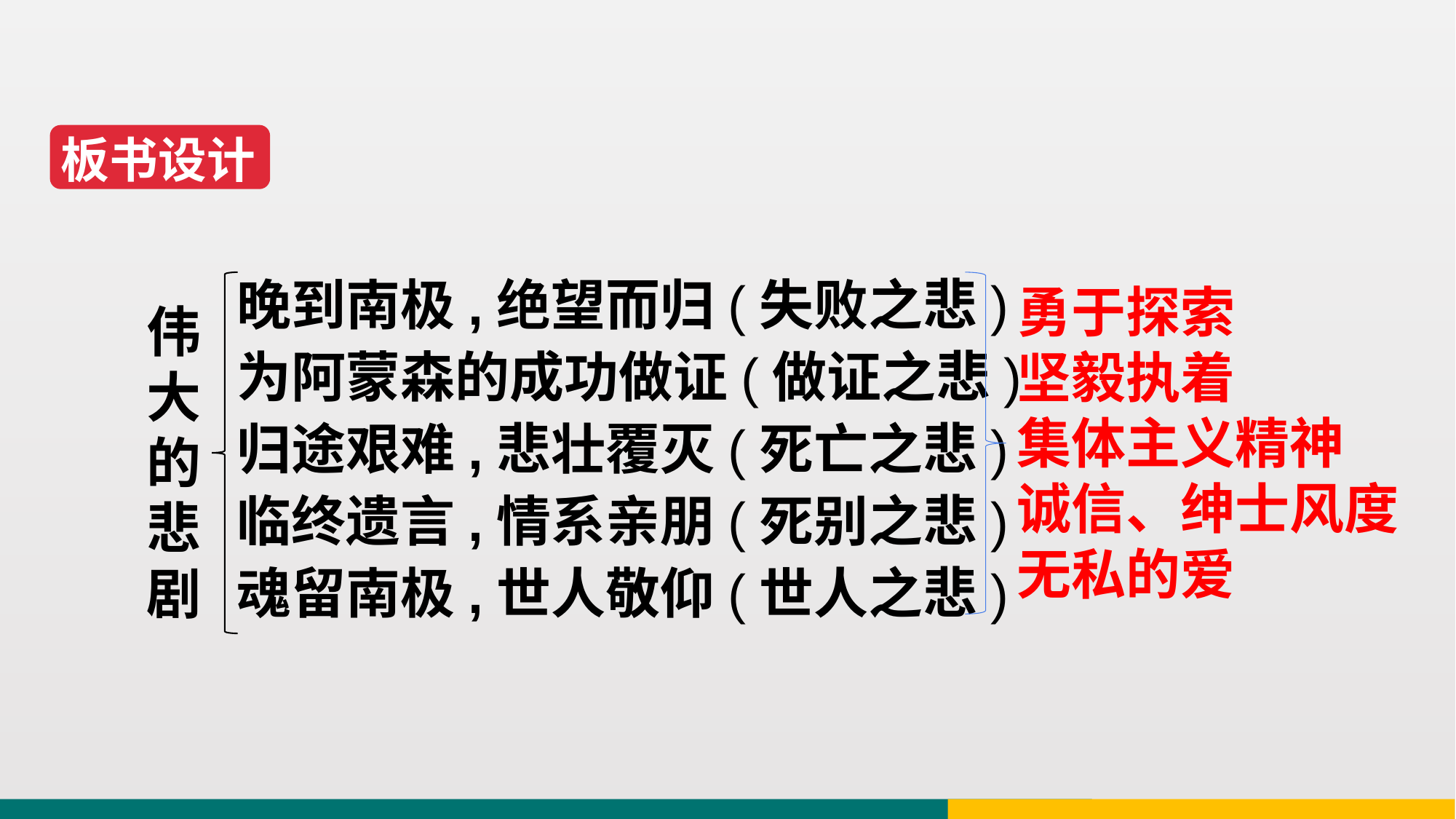

板书设计
晚到南极,绝望而归(失败之悲)
为阿蒙森的成功做证(做证之悲)
归途艰难,悲壮覆灭(死亡之悲)
临终遗言,情系亲朋(死别之悲)
魂留南极,世人敬仰(世人之悲)

勇于探索
坚毅执着
集体主义精神
诚信、绅士风度
无私的爱
伟大的悲剧